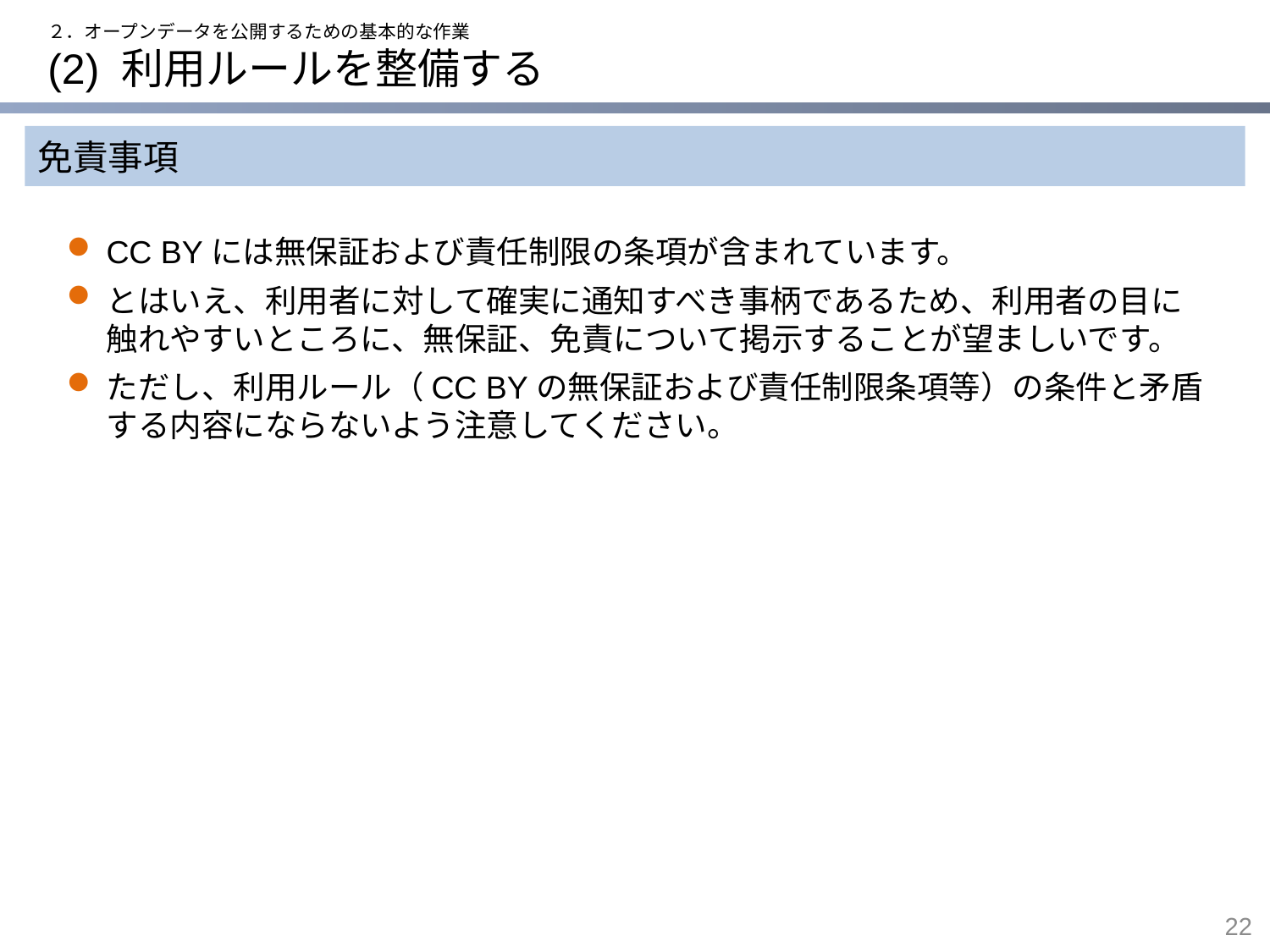

２．オープンデータを公開するための基本的な作業
# (2) 利用ルールを整備する
免責事項
CC BYには無保証および責任制限の条項が含まれています。
とはいえ、利用者に対して確実に通知すべき事柄であるため、利用者の目に触れやすいところに、無保証、免責について掲示することが望ましいです。
ただし、利用ルール（CC BYの無保証および責任制限条項等）の条件と矛盾する内容にならないよう注意してください。
22